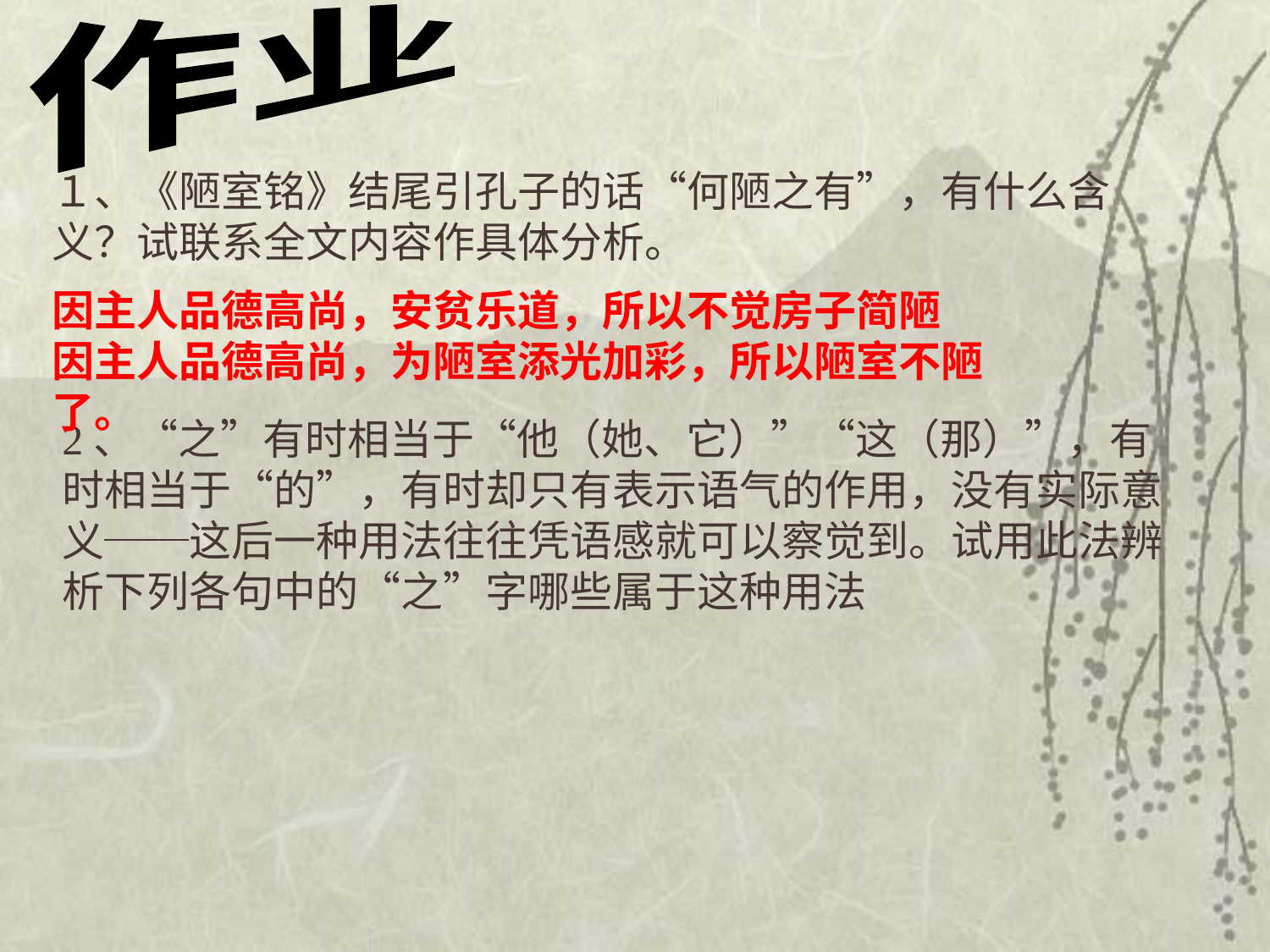

作业
１、《陋室铭》结尾引孔子的话“何陋之有”，有什么含义？试联系全文内容作具体分析。
因主人品德高尚，安贫乐道，所以不觉房子简陋
因主人品德高尚，为陋室添光加彩，所以陋室不陋了。
2、“之”有时相当于“他（她、它）”“这（那）”，有时相当于“的”，有时却只有表示语气的作用，没有实际意义──这后一种用法往往凭语感就可以察觉到。试用此法辨析下列各句中的“之”字哪些属于这种用法